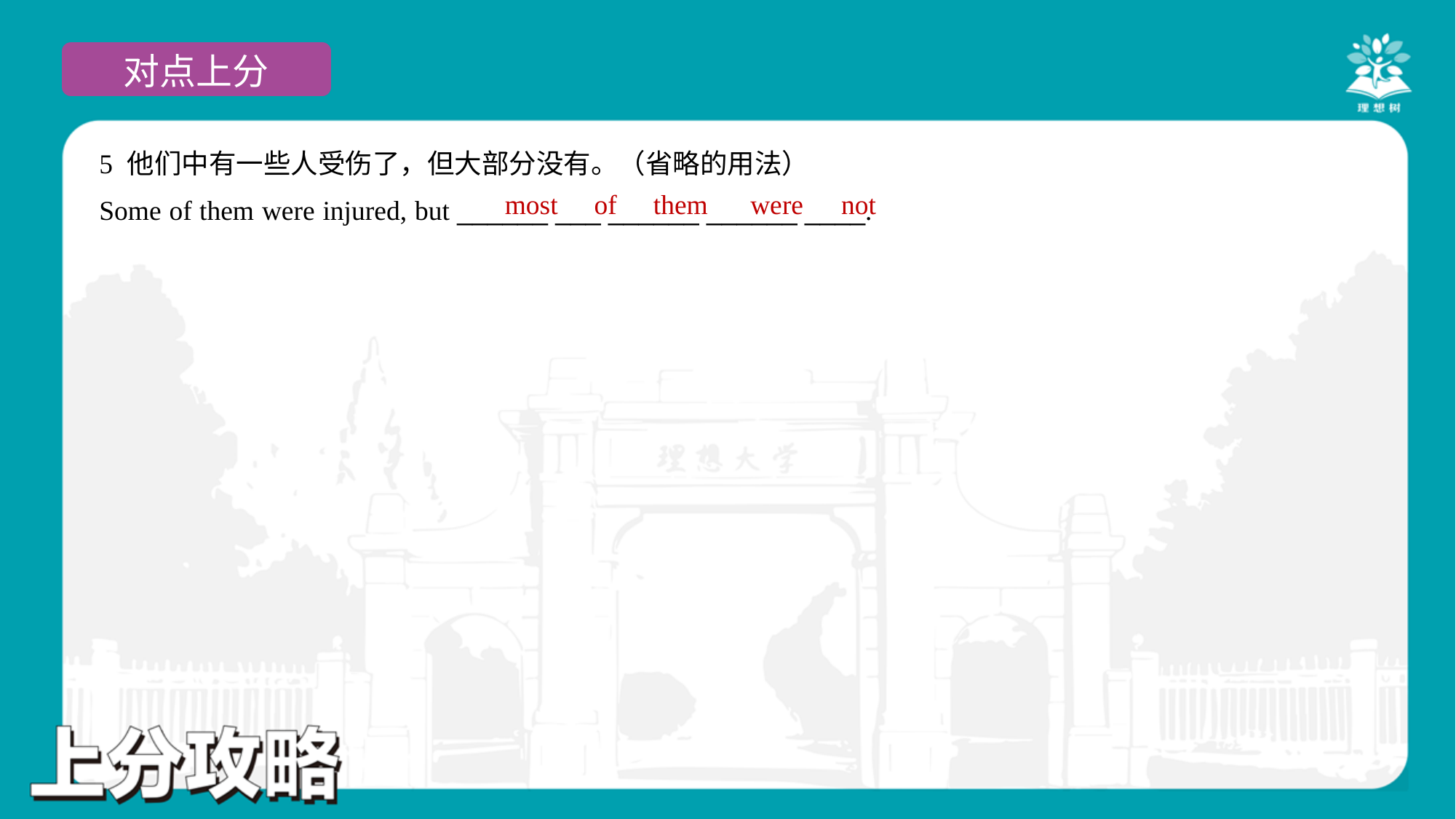

5 他们中有一些人受伤了，但大部分没有。（省略的用法）
Some of them were injured, but ______ ___ ______ ______ ____.
most
of
them
were
not